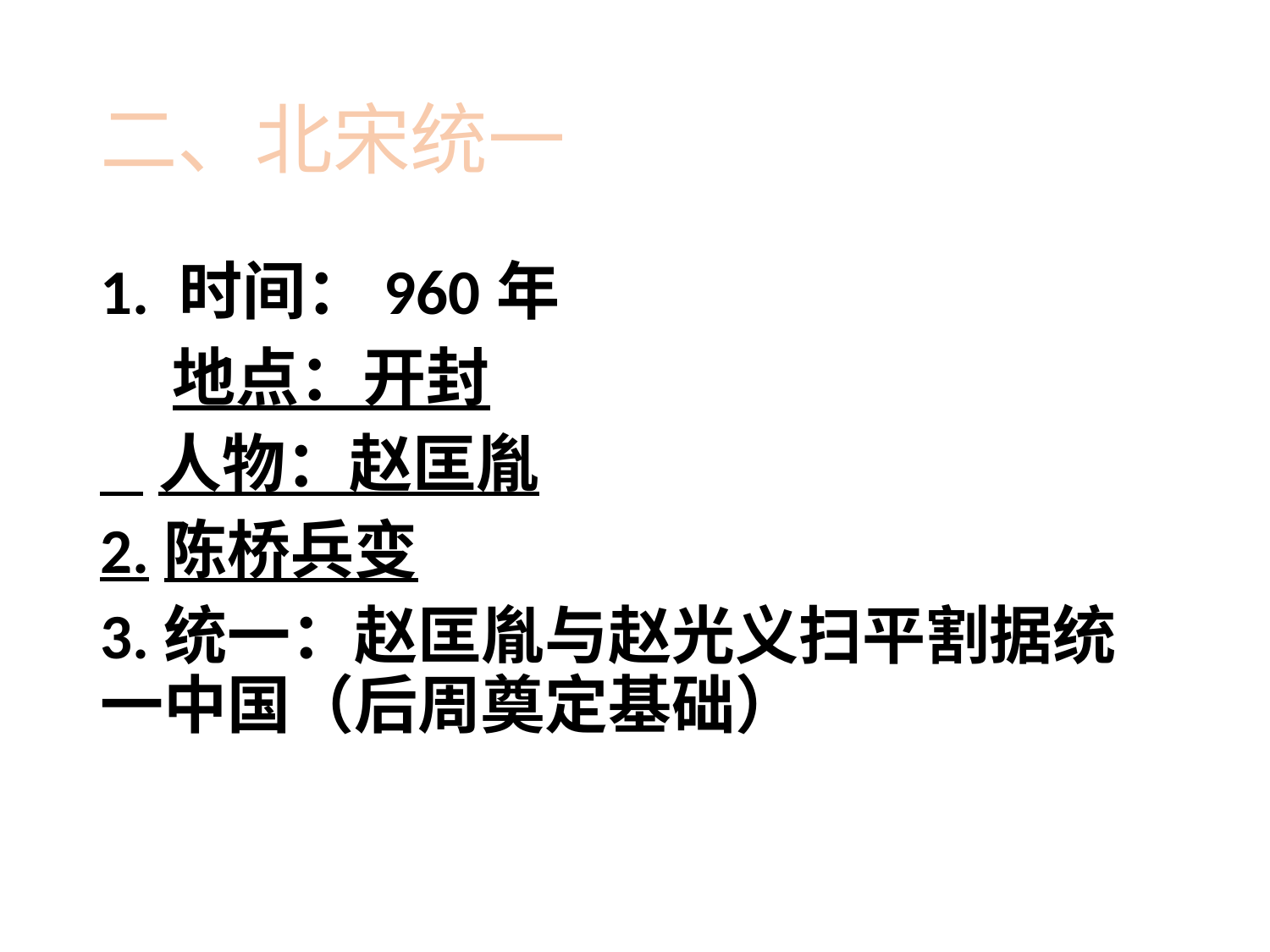

# 二、北宋统一
1. 时间：960年
    地点：开封
   人物：赵匡胤
2.陈桥兵变
3.统一：赵匡胤与赵光义扫平割据统一中国（后周奠定基础）